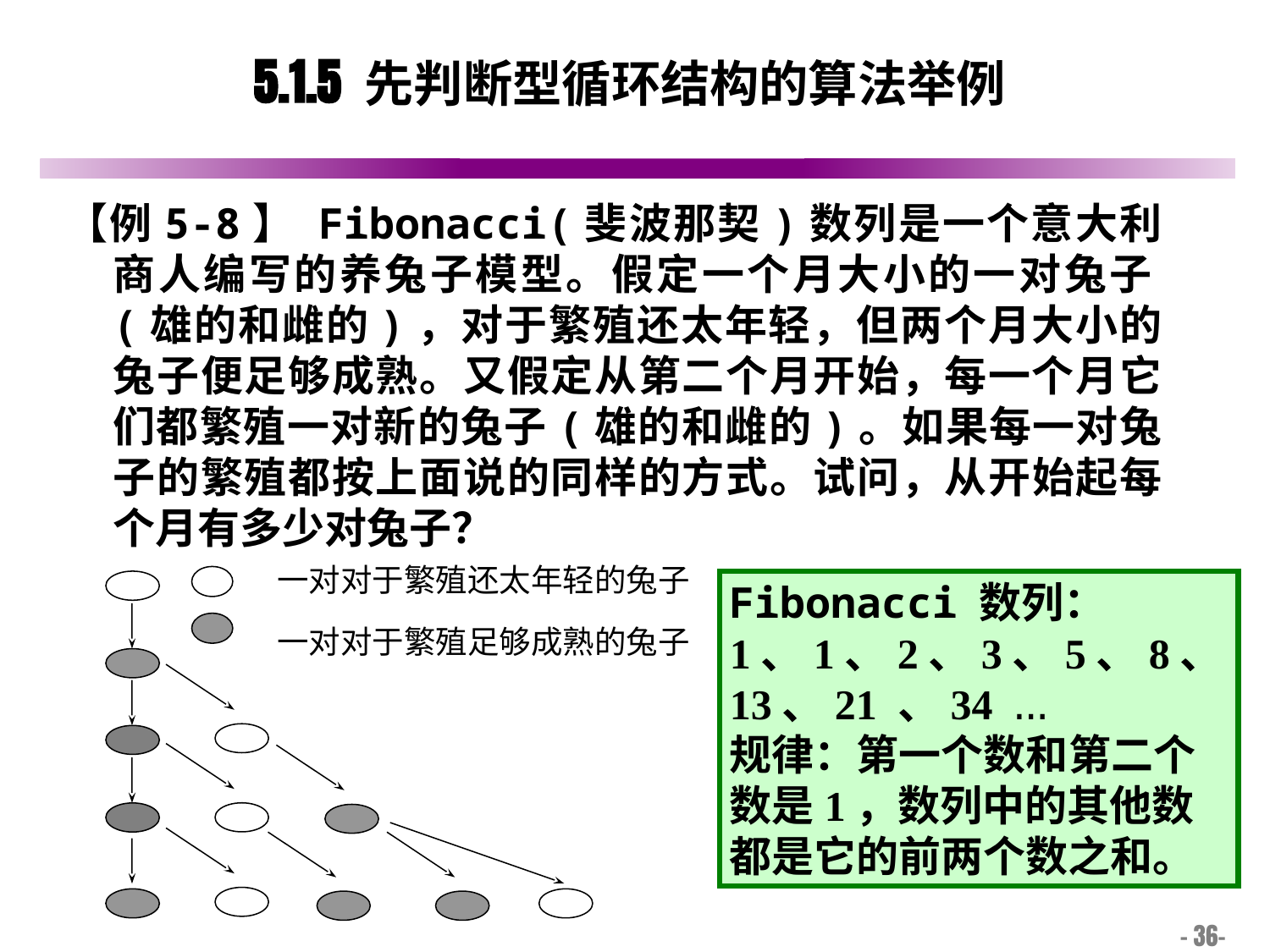

# 5.1.5 先判断型循环结构的算法举例
【例5-8】 Fibonacci(斐波那契)数列是一个意大利商人编写的养兔子模型。假定一个月大小的一对兔子(雄的和雌的)，对于繁殖还太年轻，但两个月大小的兔子便足够成熟。又假定从第二个月开始，每一个月它们都繁殖一对新的兔子(雄的和雌的)。如果每一对兔子的繁殖都按上面说的同样的方式。试问，从开始起每个月有多少对兔子？
一对对于繁殖还太年轻的兔子

一对对于繁殖足够成熟的兔子

Fibonacci 数列：1、1、2、3、5、8、13、21 、34  …
规律：第一个数和第二个数是1，数列中的其他数都是它的前两个数之和。
 - 36-